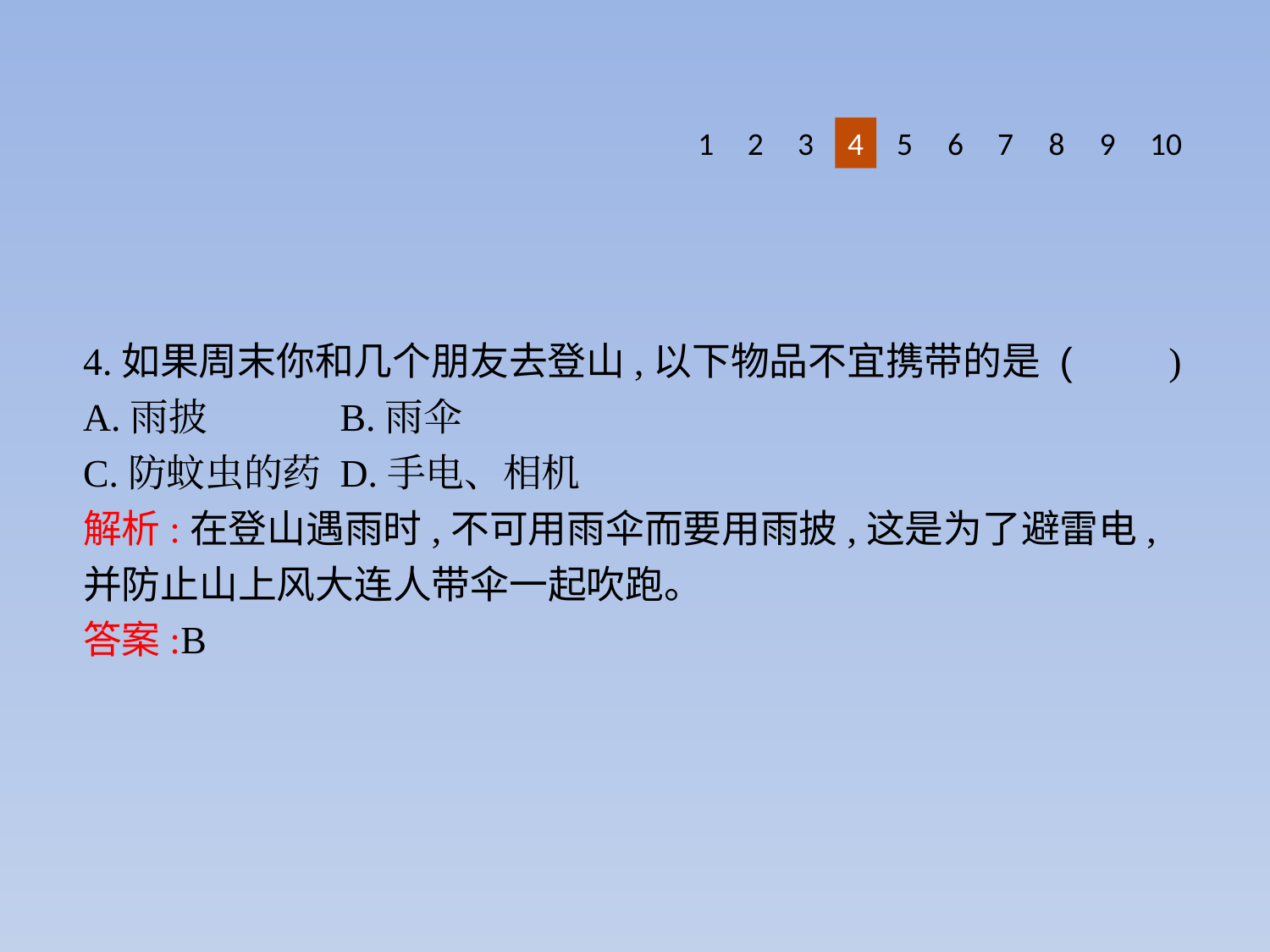

8
9
1
2
3
4
5
6
10
7
4.如果周末你和几个朋友去登山,以下物品不宜携带的是 (　　)
A.雨披		B.雨伞
C.防蚊虫的药	D.手电、相机
解析:在登山遇雨时,不可用雨伞而要用雨披,这是为了避雷电,并防止山上风大连人带伞一起吹跑。
答案:B